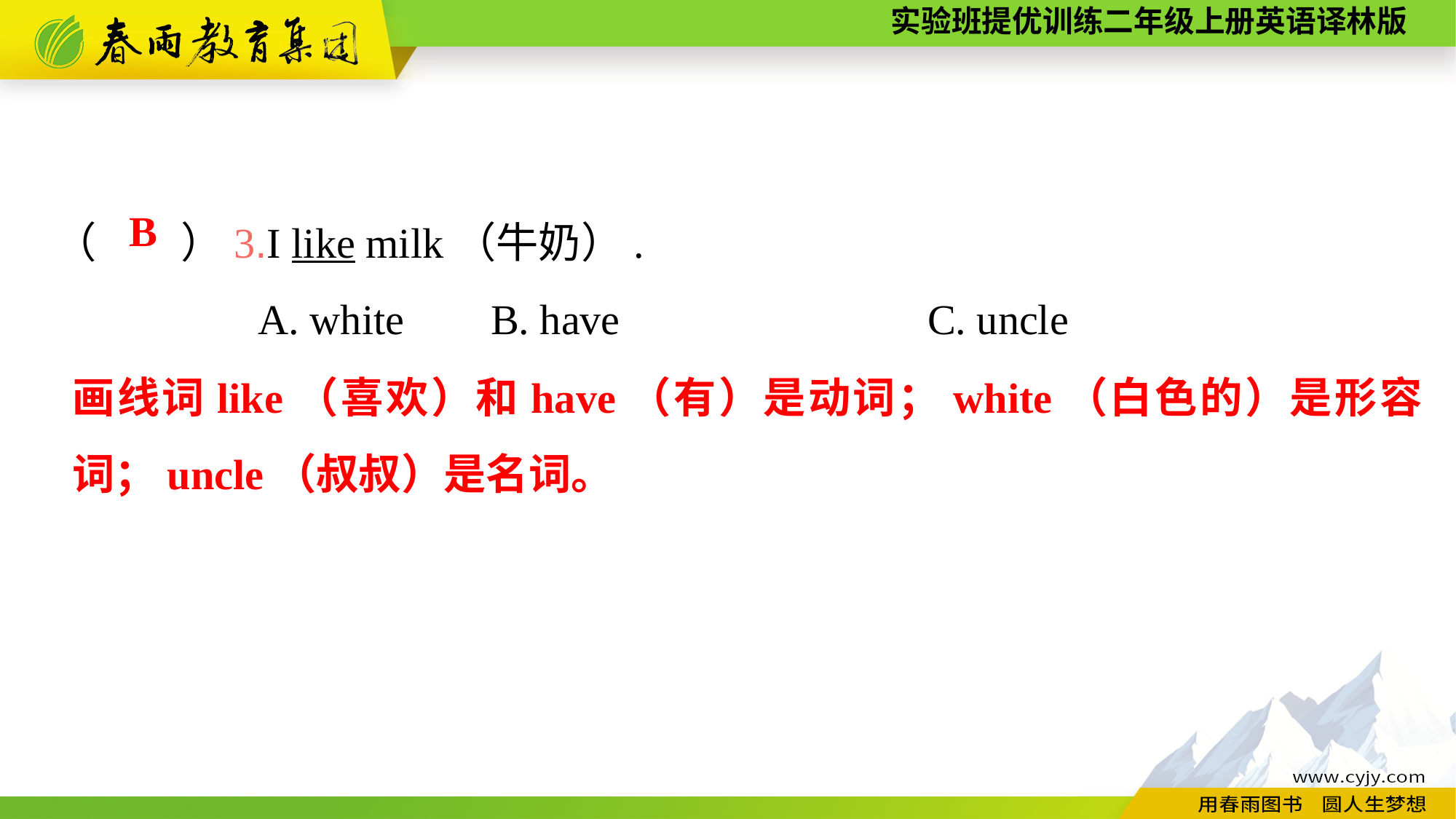

（　　）3.I like milk（牛奶）.
A. white	B. have			C. uncle
B
画线词like（喜欢）和have（有）是动词；white（白色的）是形容词；uncle（叔叔）是名词。